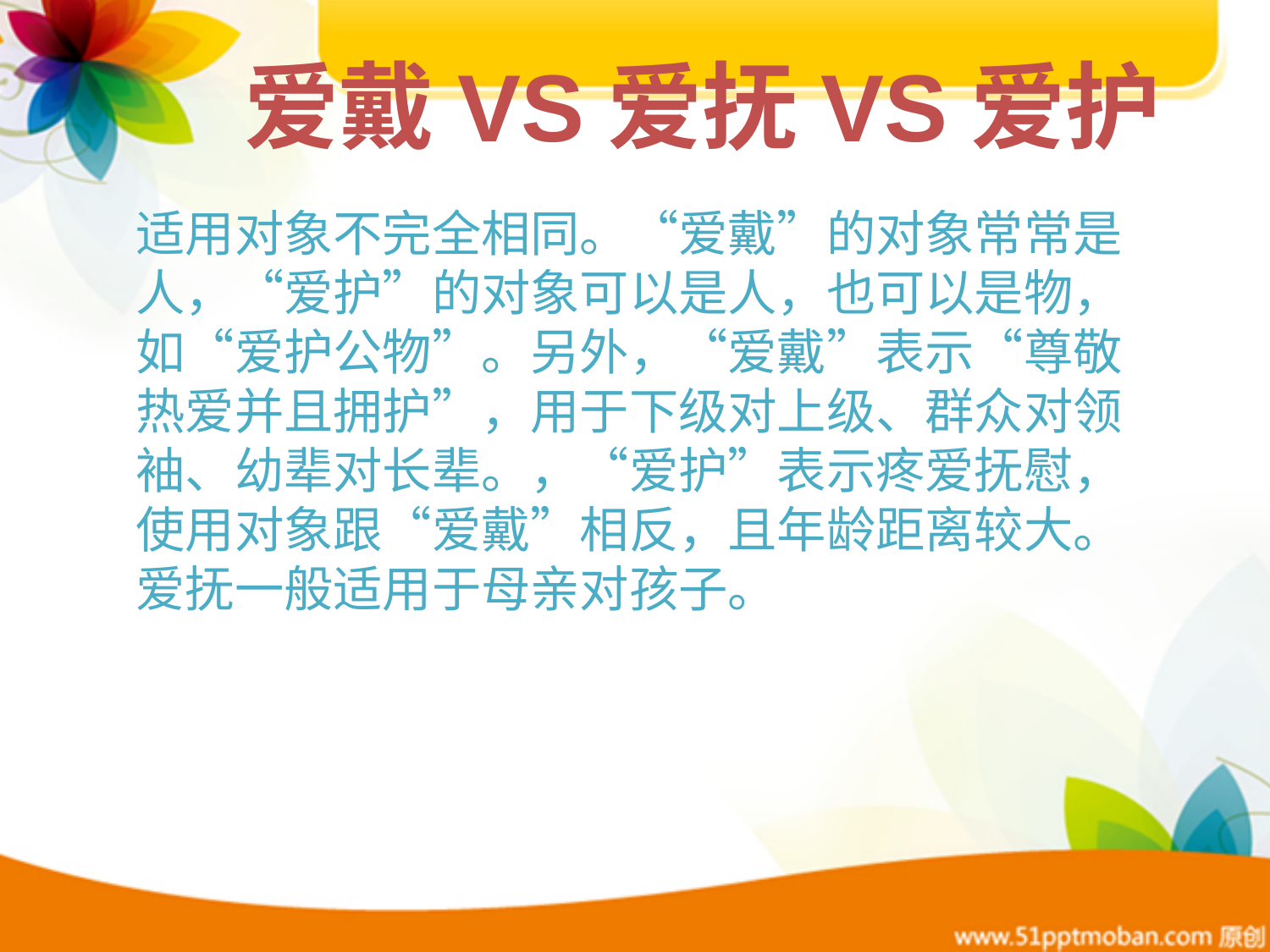

爱戴VS爱抚VS爱护
适用对象不完全相同。“爱戴”的对象常常是人，“爱护”的对象可以是人，也可以是物，如“爱护公物”。另外，“爱戴”表示“尊敬热爱并且拥护”，用于下级对上级、群众对领袖、幼辈对长辈。，“爱护”表示疼爱抚慰，使用对象跟“爱戴”相反，且年龄距离较大。爱抚一般适用于母亲对孩子。